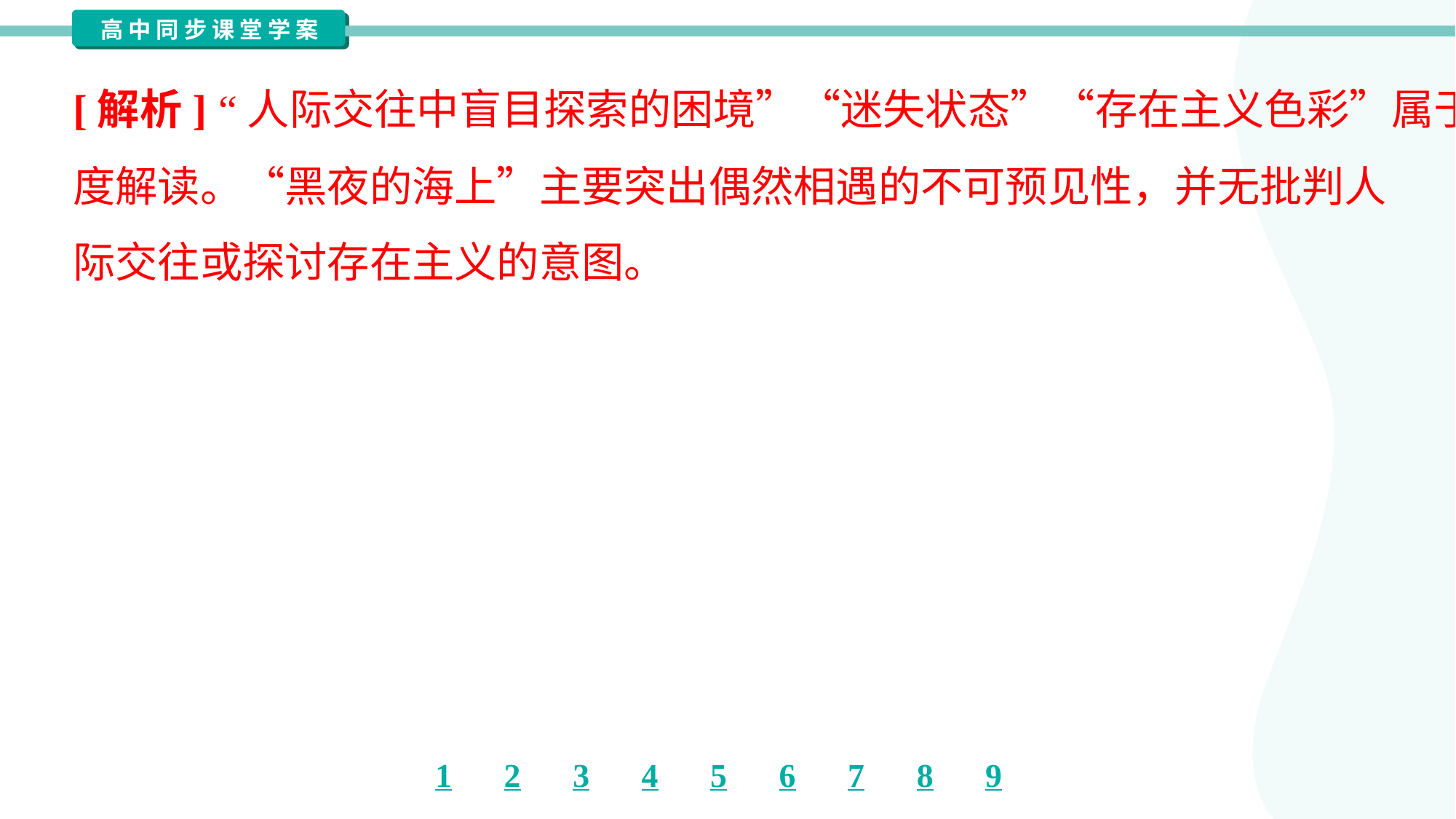

[解析] “人际交往中盲目探索的困境”“迷失状态”“存在主义色彩”属于过
度解读。“黑夜的海上”主要突出偶然相遇的不可预见性，并无批判人
际交往或探讨存在主义的意图。